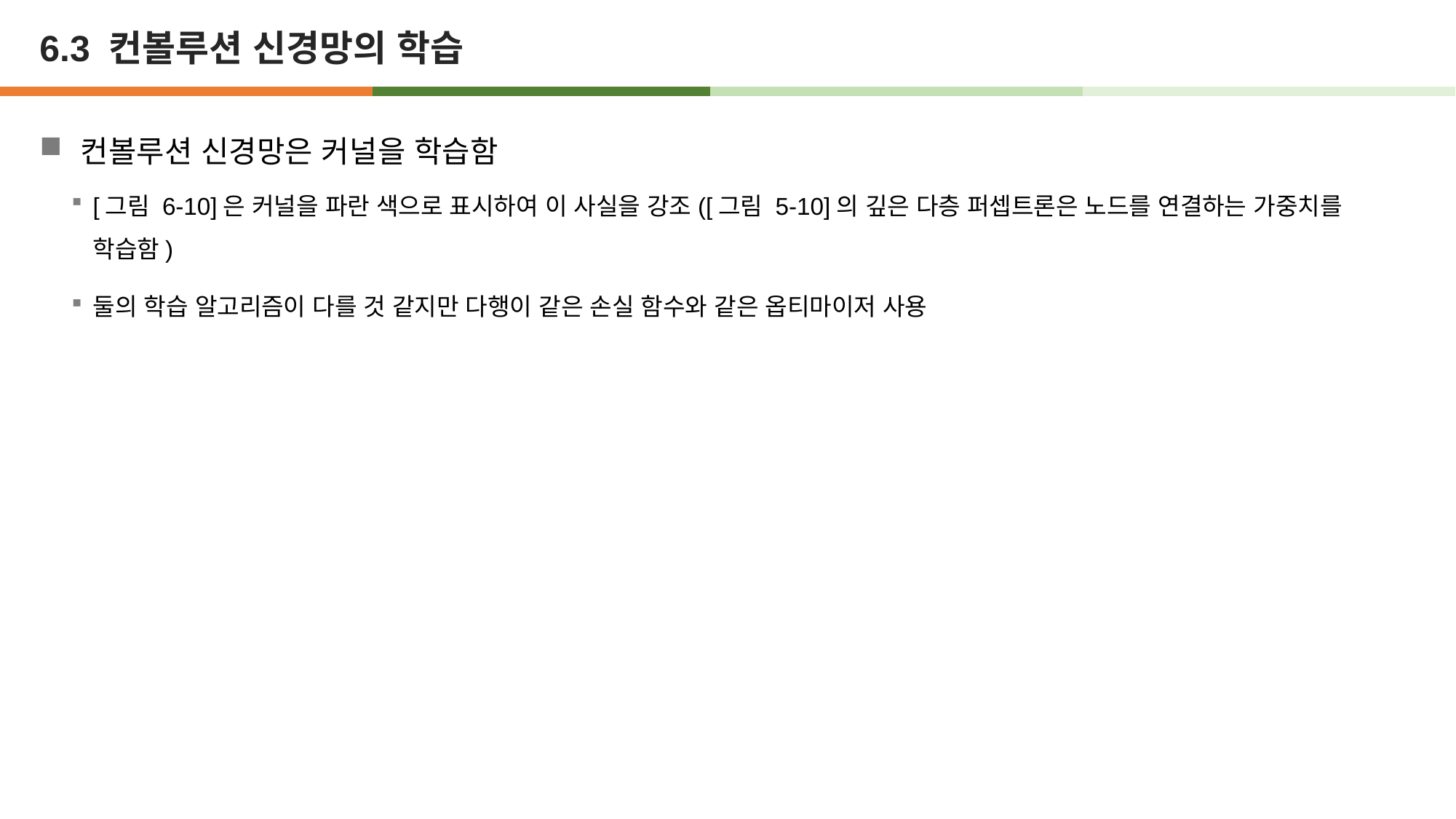

# 6.3 컨볼루션 신경망의 학습
컨볼루션 신경망은 커널을 학습함
[그림 6-10]은 커널을 파란 색으로 표시하여 이 사실을 강조([그림 5-10]의 깊은 다층 퍼셉트론은 노드를 연결하는 가중치를 학습함)
둘의 학습 알고리즘이 다를 것 같지만 다행이 같은 손실 함수와 같은 옵티마이저 사용